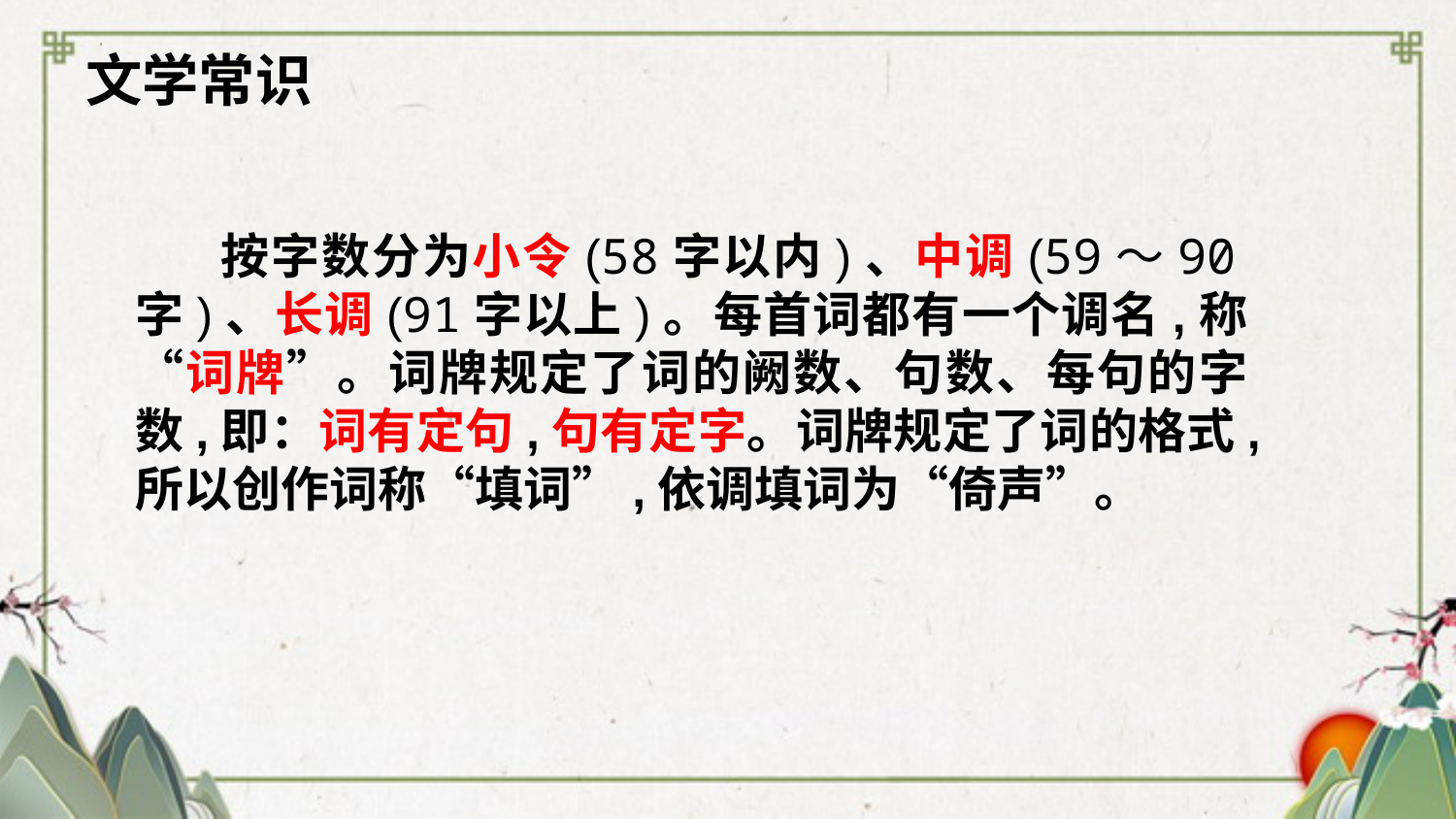

文学常识
按字数分为小令(58字以内)、中调(59～90字)、长调(91字以上)。每首词都有一个调名,称“词牌”。词牌规定了词的阙数、句数、每句的字数,即：词有定句,句有定字。词牌规定了词的格式,所以创作词称“填词”,依调填词为“倚声”。